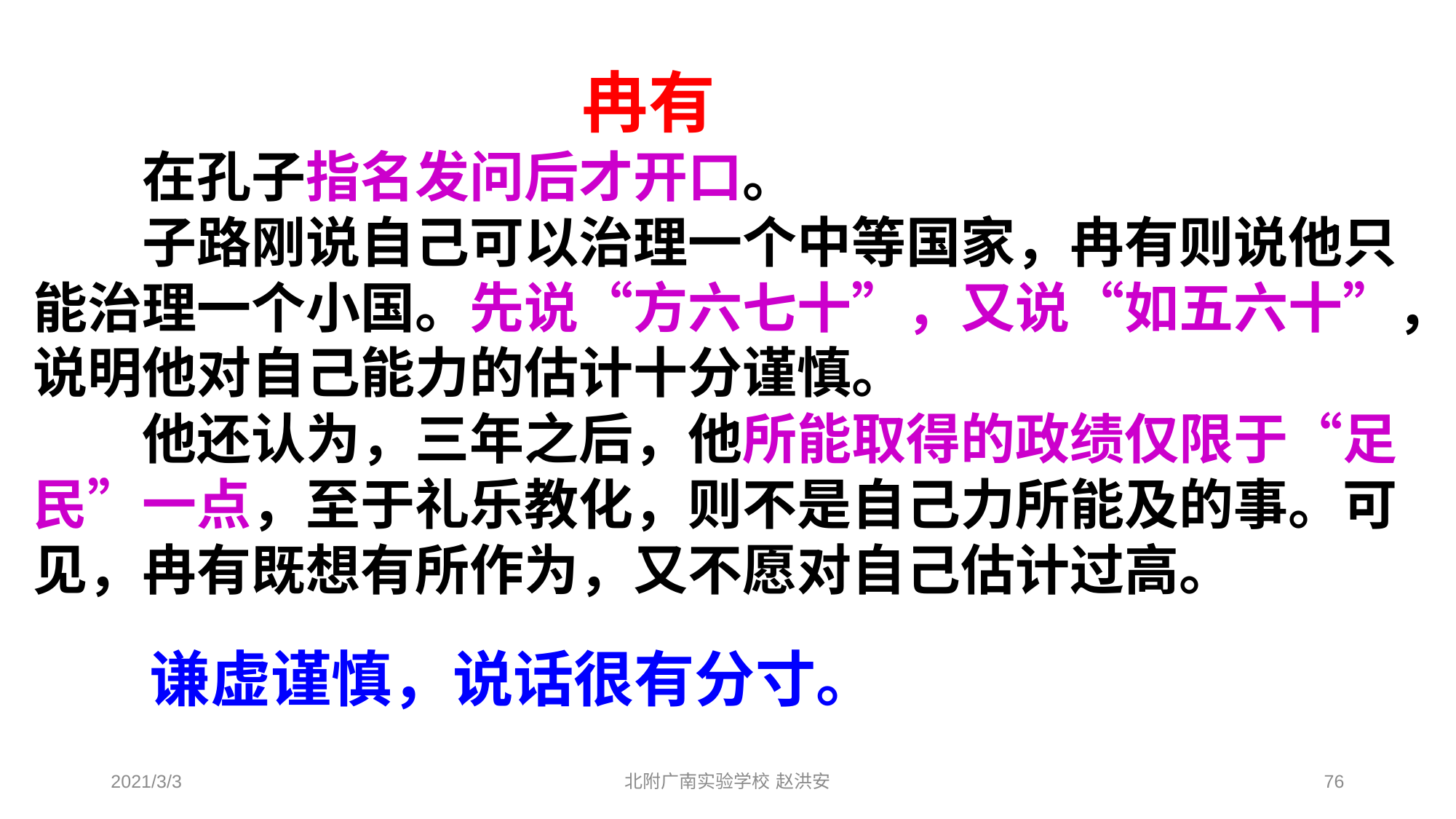

冉有
　　在孔子指名发问后才开口。
　　子路刚说自己可以治理一个中等国家，冉有则说他只能治理一个小国。先说“方六七十”，又说“如五六十”，说明他对自己能力的估计十分谨慎。
　　他还认为，三年之后，他所能取得的政绩仅限于“足民”一点，至于礼乐教化，则不是自己力所能及的事。可见，冉有既想有所作为，又不愿对自己估计过高。
谦虚谨慎，说话很有分寸。
2021/3/3
北附广南实验学校 赵洪安
76